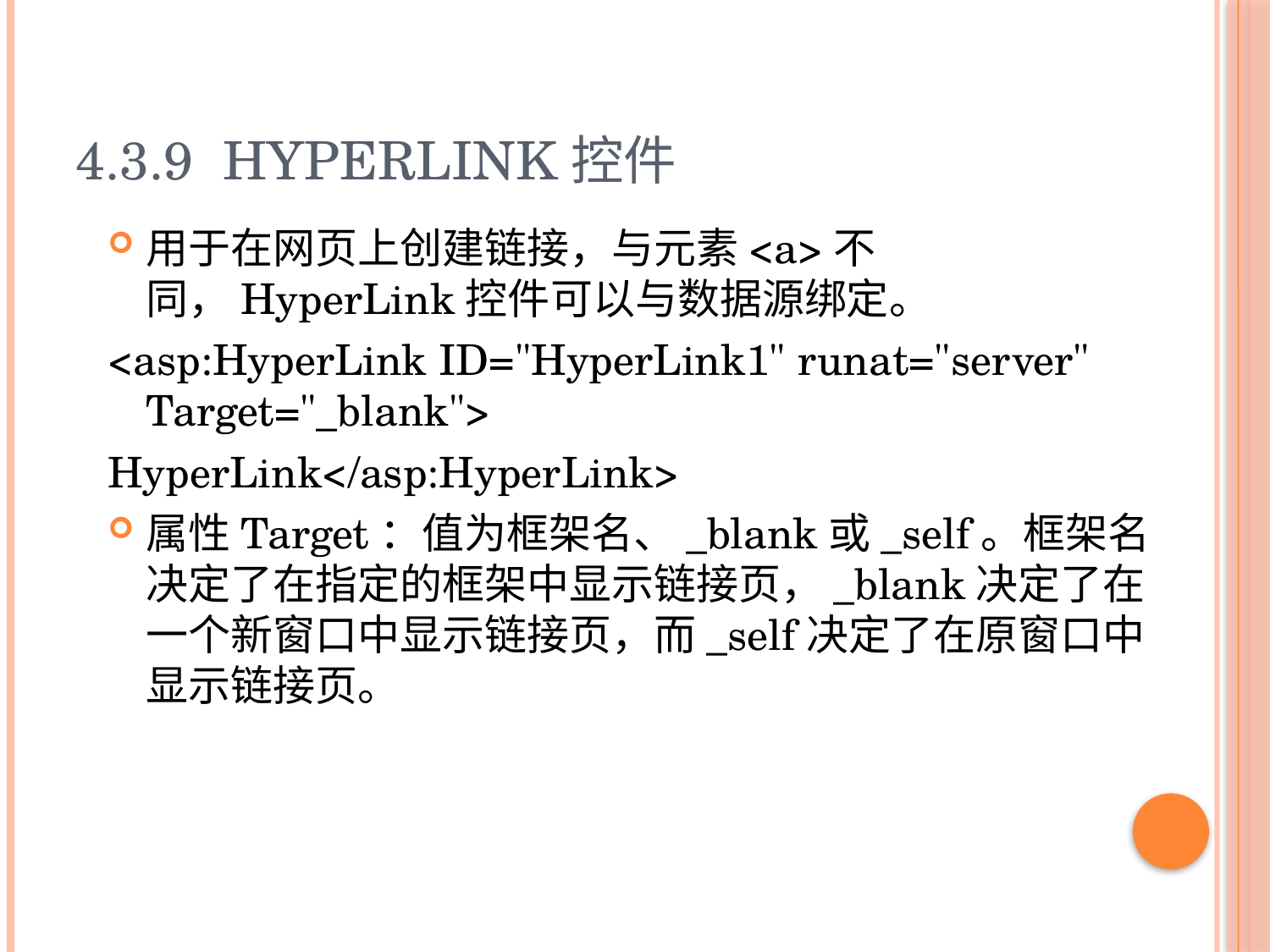

# 4.3.9  HyperLink控件
用于在网页上创建链接，与元素<a>不同，HyperLink控件可以与数据源绑定。
<asp:HyperLink ID="HyperLink1" runat="server" Target="_blank">
HyperLink</asp:HyperLink>
属性Target：值为框架名、_blank或_self。框架名决定了在指定的框架中显示链接页，_blank决定了在一个新窗口中显示链接页，而_self决定了在原窗口中显示链接页。
47